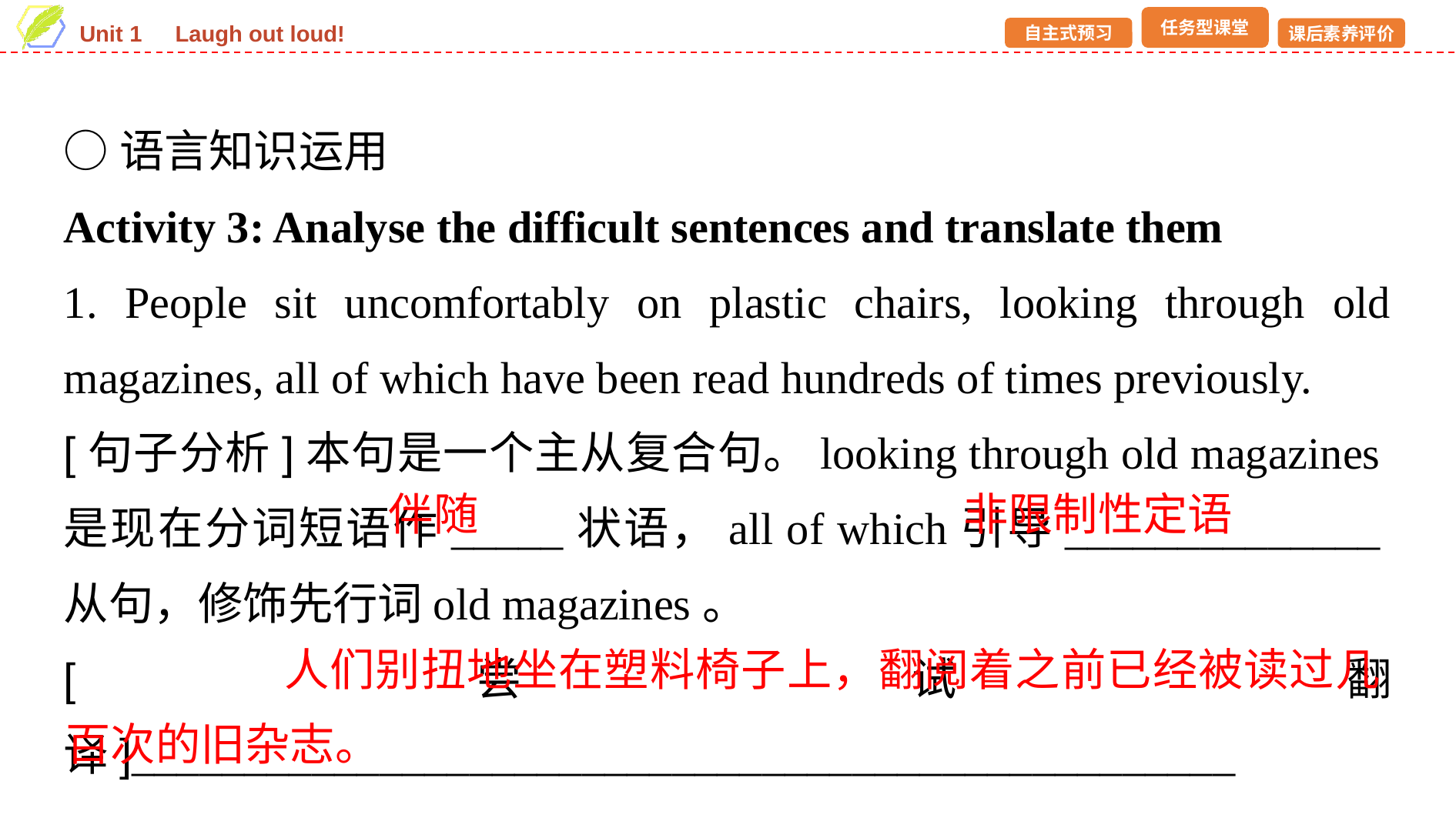

○语言知识运用
Activity 3: Analyse the difficult sentences and translate them
1. People sit uncomfortably on plastic chairs, looking through old magazines, all of which have been read hundreds of times previously.
[句子分析]本句是一个主从复合句。looking through old magazines是现在分词短语作_____状语，all of which引导______________从句，修饰先行词old magazines。
[尝试翻译]_________________________________________________
______________
伴随
非限制性定语
                   人们别扭地坐在塑料椅子上，翻阅着之前已经被读过几百次的旧杂志。